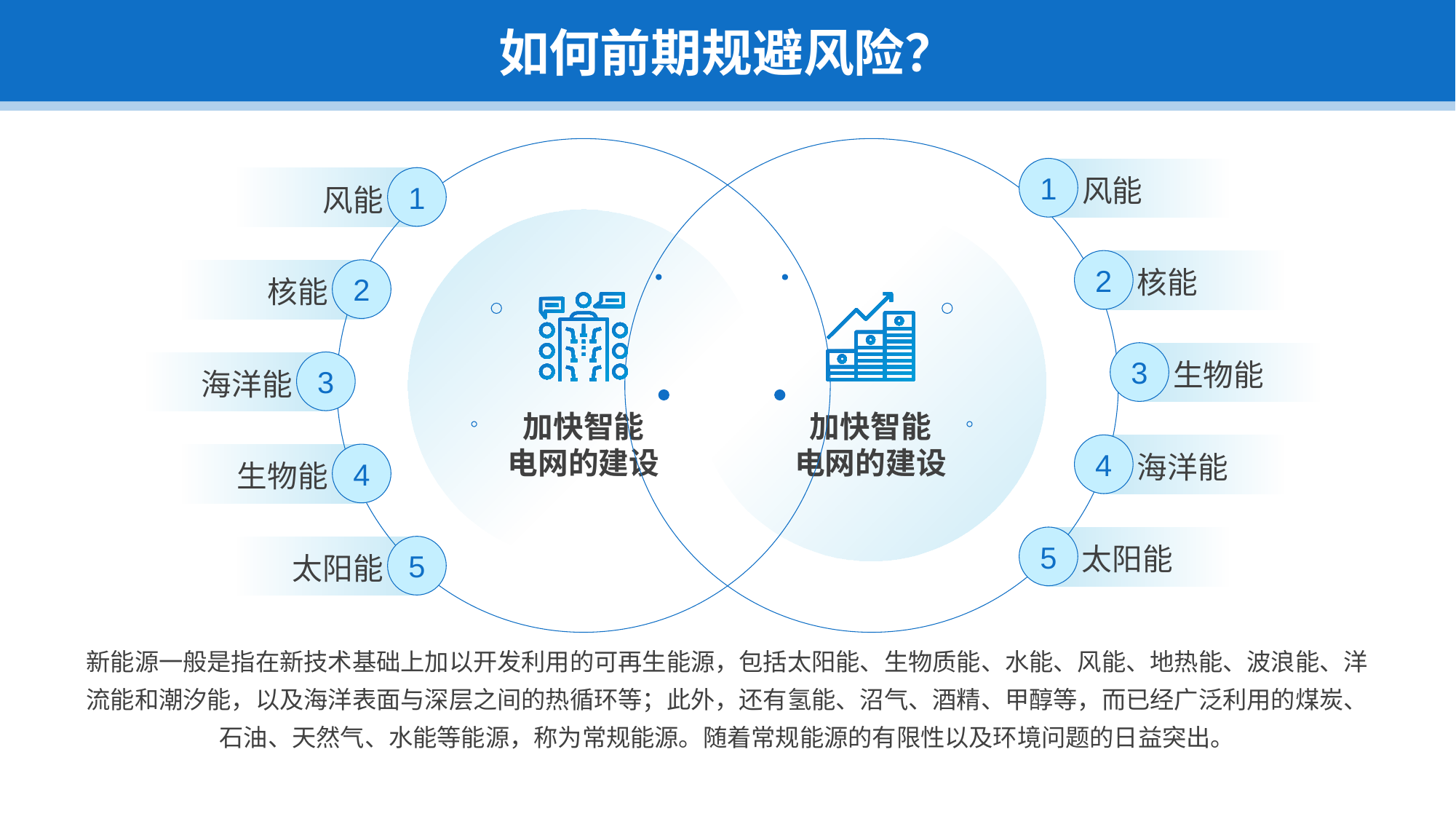

如何前期规避风险？

1

风能
1

风能

2

核能
2

核能

3

生物能
3

海洋能
加快智能
电网的建设
加快智能
电网的建设
4

海洋能
4

生物能
5

太阳能
5

太阳能
新能源一般是指在新技术基础上加以开发利用的可再生能源，包括太阳能、生物质能、水能、风能、地热能、波浪能、洋流能和潮汐能，以及海洋表面与深层之间的热循环等；此外，还有氢能、沼气、酒精、甲醇等，而已经广泛利用的煤炭、石油、天然气、水能等能源，称为常规能源。随着常规能源的有限性以及环境问题的日益突出。